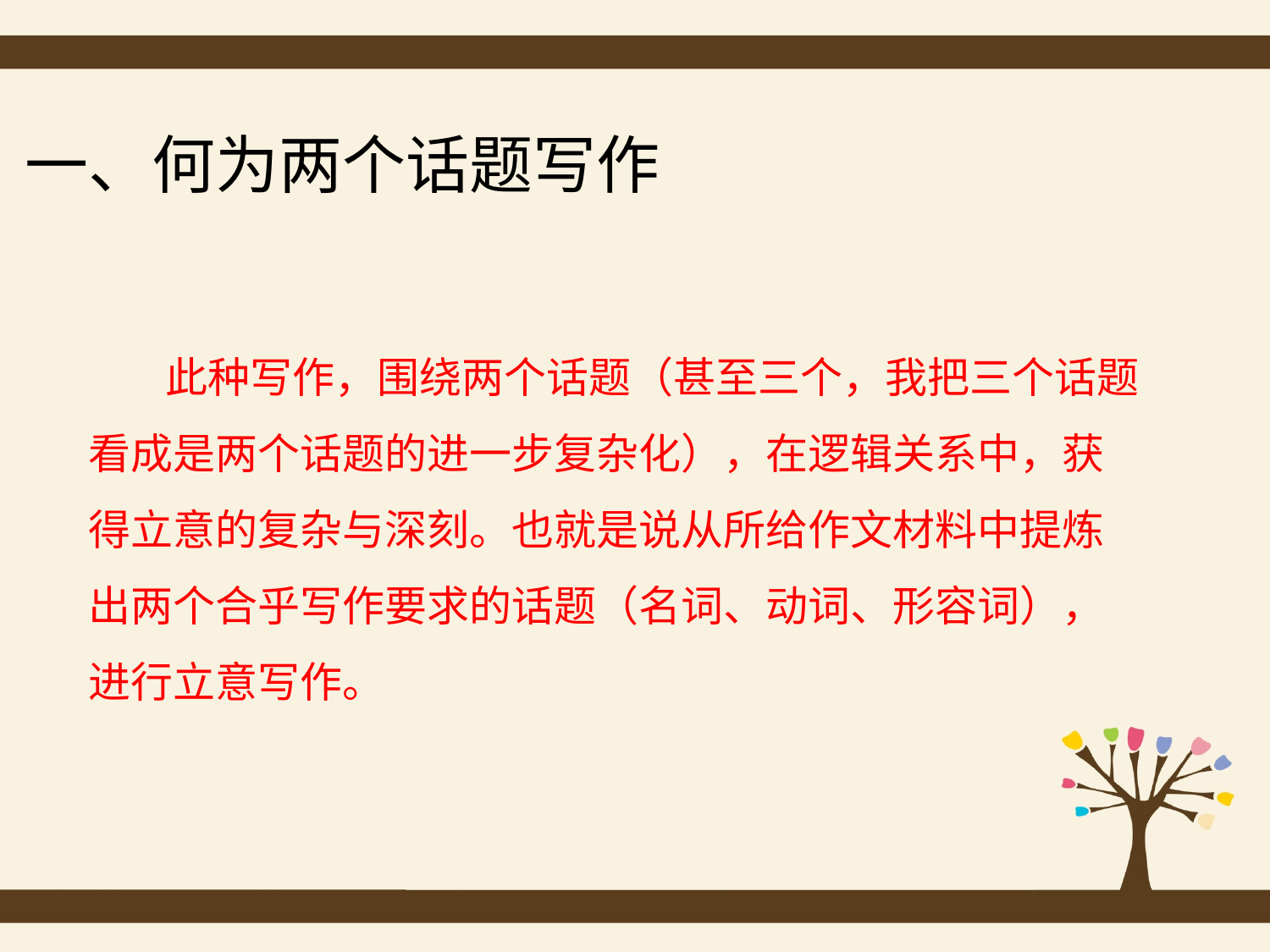

一、何为两个话题写作

       此种写作，围绕两个话题（甚至三个，我把三个话题看成是两个话题的进一步复杂化），在逻辑关系中，获得立意的复杂与深刻。也就是说从所给作文材料中提炼出两个合乎写作要求的话题（名词、动词、形容词），进行立意写作。